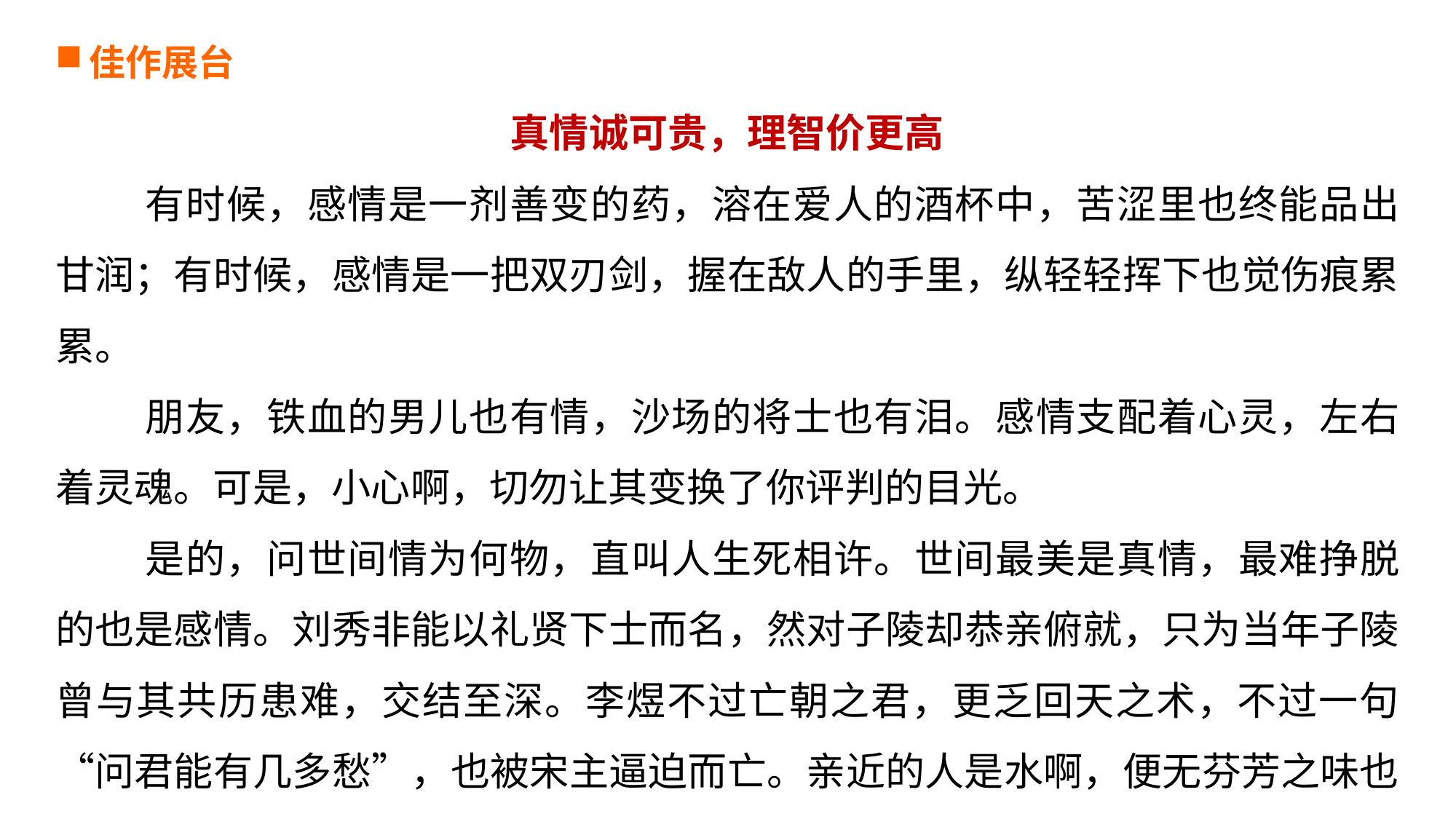

佳作展台
真情诚可贵，理智价更高
        有时候，感情是一剂善变的药，溶在爱人的酒杯中，苦涩里也终能品出甘润；有时候，感情是一把双刃剑，握在敌人的手里，纵轻轻挥下也觉伤痕累累。
        朋友，铁血的男儿也有情，沙场的将士也有泪。感情支配着心灵，左右着灵魂。可是，小心啊，切勿让其变换了你评判的目光。
        是的，问世间情为何物，直叫人生死相许。世间最美是真情，最难挣脱的也是感情。刘秀非能以礼贤下士而名，然对子陵却恭亲俯就，只为当年子陵曾与其共历患难，交结至深。李煜不过亡朝之君，更乏回天之术，不过一句“问君能有几多愁”，也被宋主逼迫而亡。亲近的人是水啊，便无芬芳之味也能汩汩地润泽心头。厌弃的人是火啊，便有荧荧之光也怕被它灼伤双手。